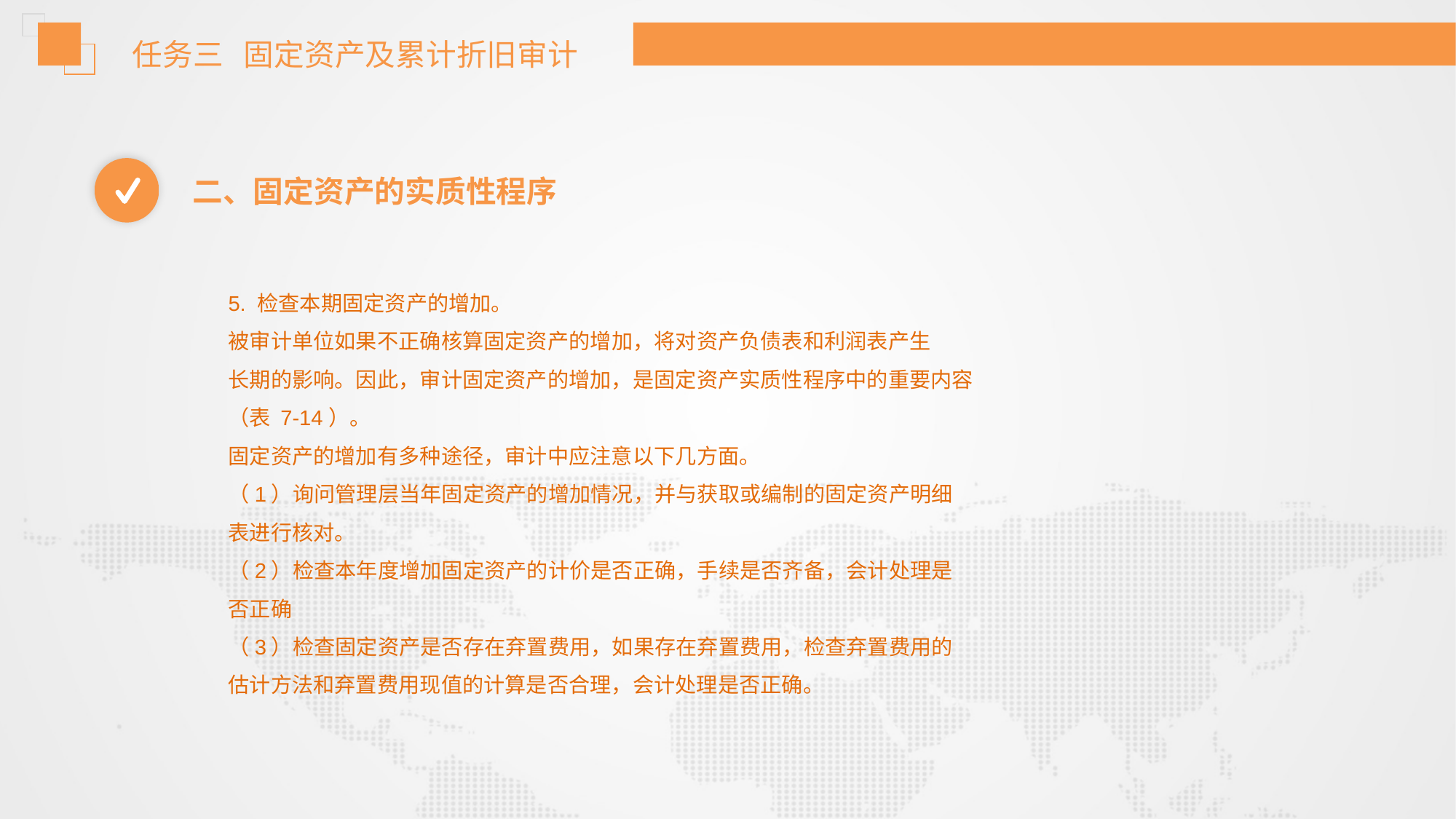

任务三   固定资产及累计折旧审计

二、固定资产的实质性程序

5. 检查本期固定资产的增加。
被审计单位如果不正确核算固定资产的增加，将对资产负债表和利润表产生
长期的影响。因此，审计固定资产的增加，是固定资产实质性程序中的重要内容
（表 7-14）。
固定资产的增加有多种途径，审计中应注意以下几方面。
（1）询问管理层当年固定资产的增加情况，并与获取或编制的固定资产明细
表进行核对。
（2）检查本年度增加固定资产的计价是否正确，手续是否齐备，会计处理是
否正确
（3）检查固定资产是否存在弃置费用，如果存在弃置费用，检查弃置费用的
估计方法和弃置费用现值的计算是否合理，会计处理是否正确。